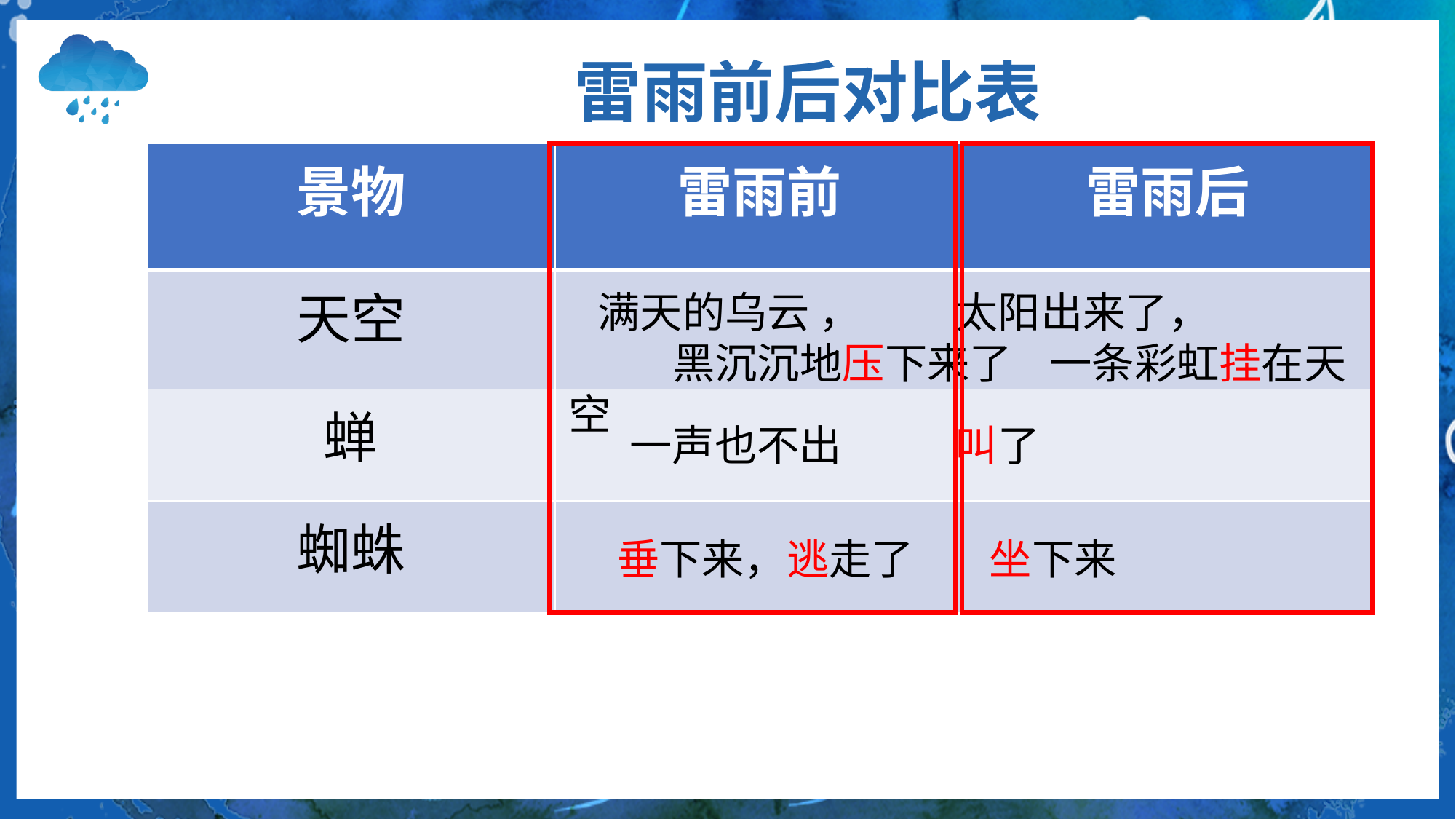

雷雨前后对比表
| 景物 | 雷雨前 | 雷雨后 |
| --- | --- | --- |
| 天空 |  |  |
| 蝉 |  |  |
| 蜘蛛 |  |  |

  满天的乌云 ，          太阳出来了，                          黑沉沉地压下来了    一条彩虹挂在天空
  一声也不出            叫了
  垂下来，逃走了        坐下来